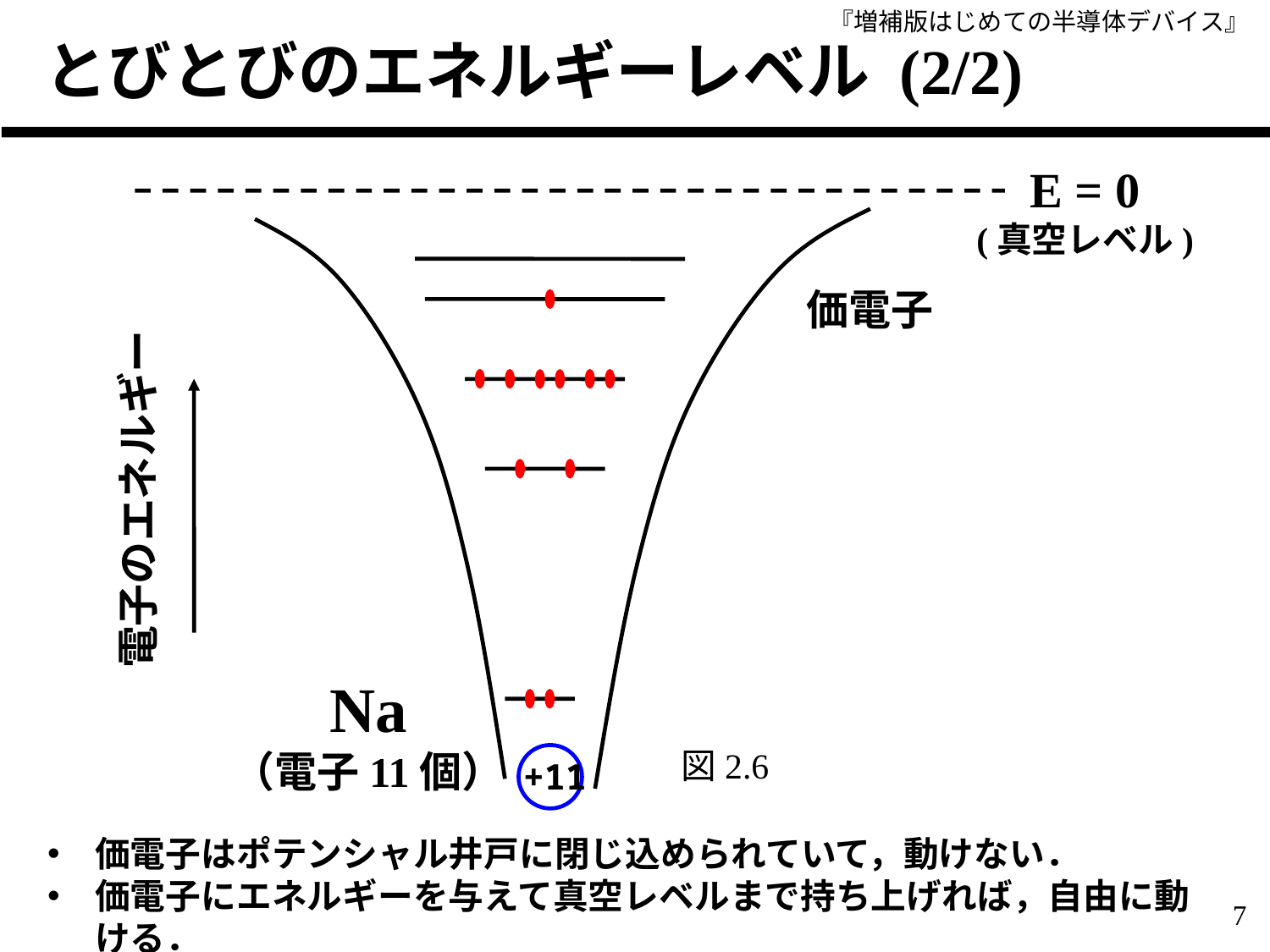

# とびとびのエネルギーレベル (2/2)
E = 0
(真空レベル)

価電子

電子のエネルギー

Na
（電子11個）

図2.6

+11
価電子はポテンシャル井戸に閉じ込められていて，動けない．
価電子にエネルギーを与えて真空レベルまで持ち上げれば，自由に動ける．
7